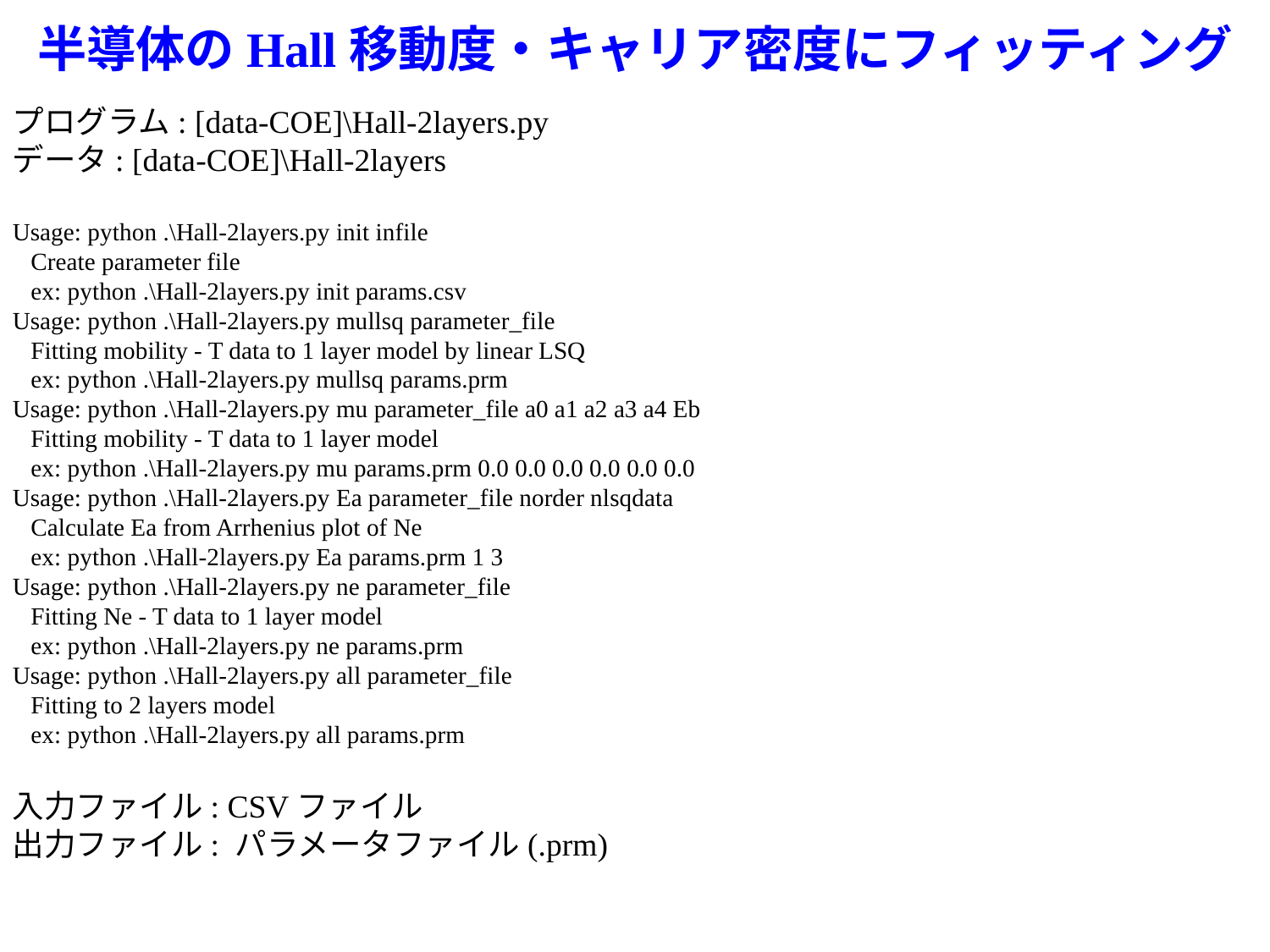

# 半導体のHall移動度・キャリア密度にフィッティング
プログラム: [data-COE]\Hall-2layers.py
データ: [data-COE]\Hall-2layers

Usage: python .\Hall-2layers.py init infile
   Create parameter file
   ex: python .\Hall-2layers.py init params.csv
Usage: python .\Hall-2layers.py mullsq parameter_file
   Fitting mobility - T data to 1 layer model by linear LSQ
   ex: python .\Hall-2layers.py mullsq params.prm
Usage: python .\Hall-2layers.py mu parameter_file a0 a1 a2 a3 a4 Eb
   Fitting mobility - T data to 1 layer model
   ex: python .\Hall-2layers.py mu params.prm 0.0 0.0 0.0 0.0 0.0 0.0
Usage: python .\Hall-2layers.py Ea parameter_file norder nlsqdata
   Calculate Ea from Arrhenius plot of Ne
   ex: python .\Hall-2layers.py Ea params.prm 1 3
Usage: python .\Hall-2layers.py ne parameter_file
   Fitting Ne - T data to 1 layer model
   ex: python .\Hall-2layers.py ne params.prm
Usage: python .\Hall-2layers.py all parameter_file
   Fitting to 2 layers model
   ex: python .\Hall-2layers.py all params.prm

入力ファイル: CSVファイル
出力ファイル: パラメータファイル(.prm)